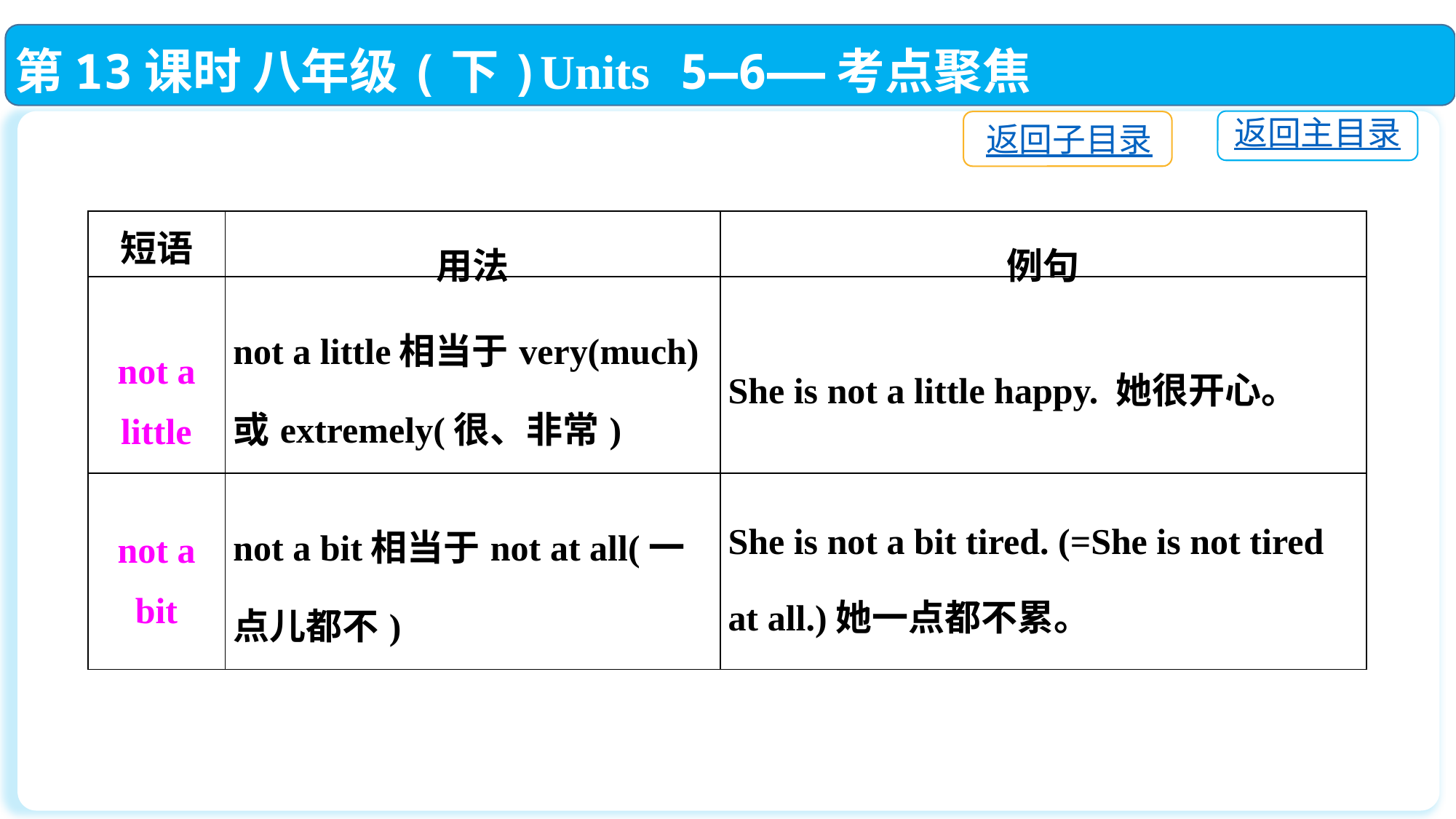

第13课时 八年级(下)Units 5—6——考点聚焦

返回主目录

返回子目录
| 短语 | 用法 | 例句 |
| --- | --- | --- |
| not a little | not a little相当于very(much)或extremely(很、非常) | She is not a little happy. 她很开心。 |
| not a bit | not a bit相当于not at all(一点儿都不) | She is not a bit tired. (=She is not tired at all.)她一点都不累。 |